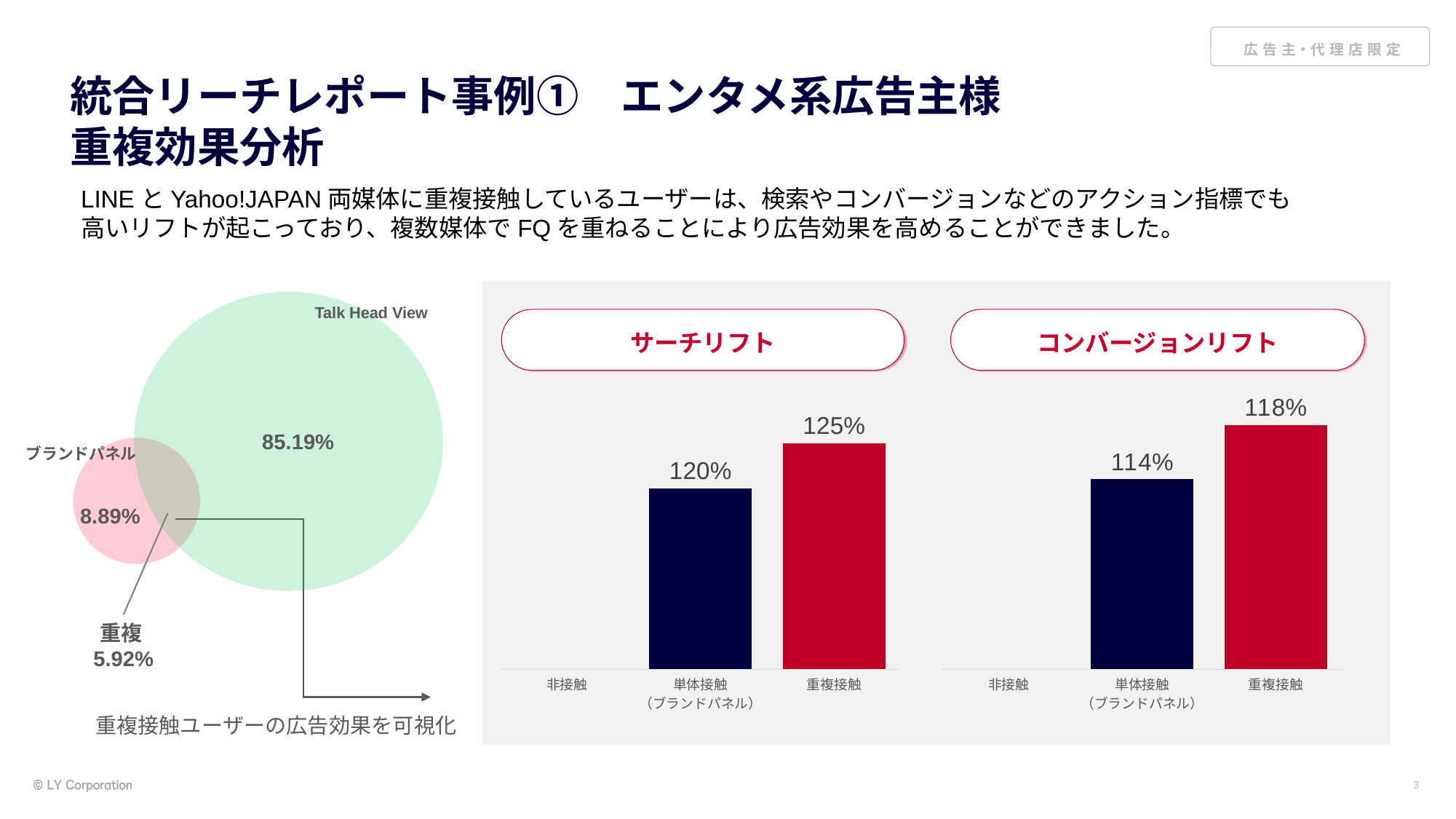

# 統合リーチレポート事例①　エンタメ系広告主様 重複効果分析
LINEとYahoo!JAPAN両媒体に重複接触しているユーザーは、検索やコンバージョンなどのアクション指標でも
高いリフトが起こっており、複数媒体でFQを重ねることにより広告効果を高めることができました。

Talk Head View
サーチリフト
コンバージョンリフト

### Chart

| Category |  |
|---|---|
| 非接触 | 1.0 |
| 単体接触
（ブランドパネル） | 1.2 |
| 重複接触 | 1.25 |

### Chart

| Category |  |
|---|---|
| 非接触 | 1.0 |
| 単体接触
（ブランドパネル） | 1.14 |
| 重複接触 | 1.18 |
85.19%

ブランドパネル
8.89%
重複5.92%
重複接触ユーザーの広告効果を可視化